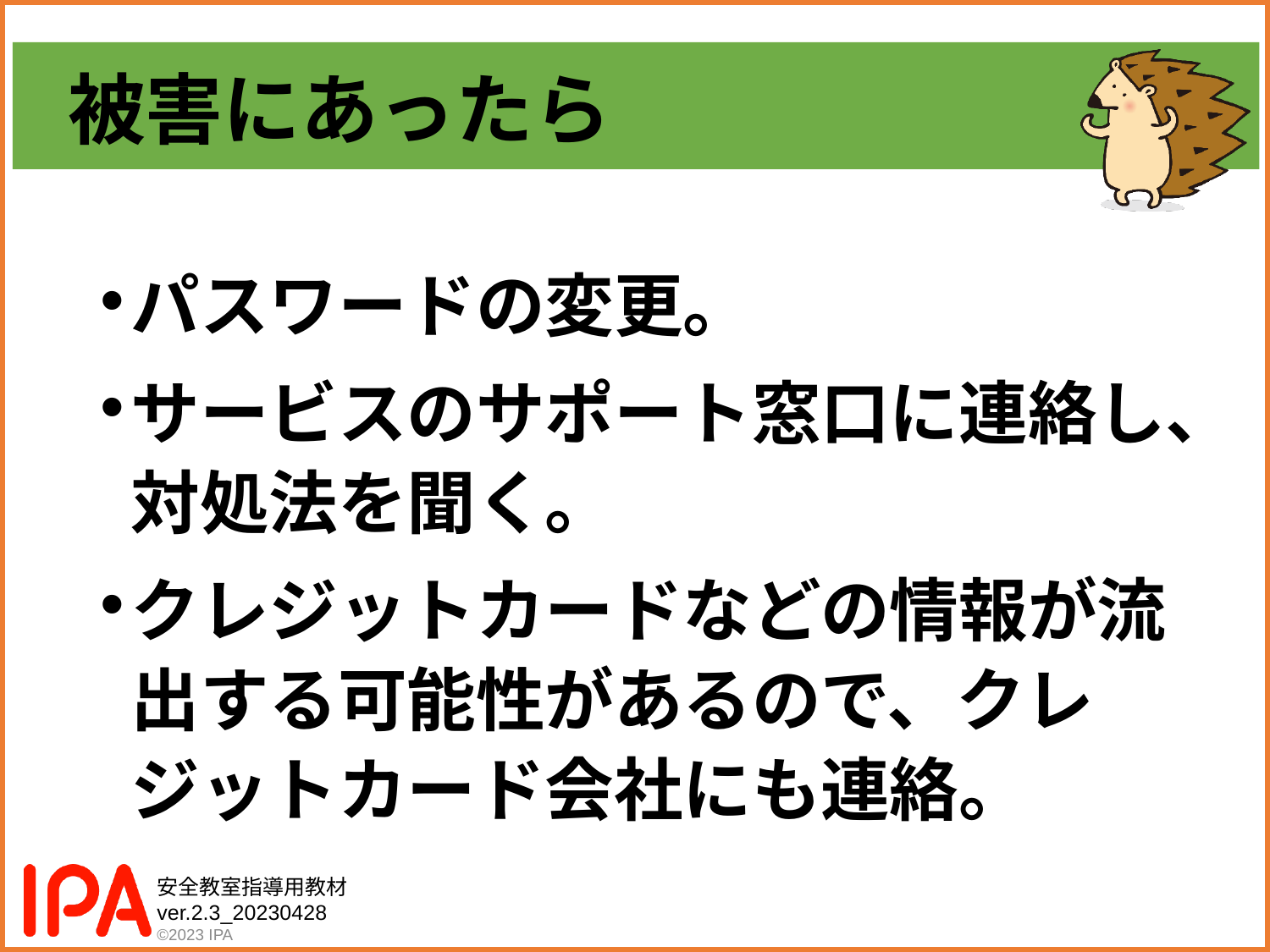

# 被害にあったら
パスワードの変更。
サービスのサポート窓口に連絡し、対処法を聞く。
クレジットカードなどの情報が流出する可能性があるので、クレジットカード会社にも連絡。